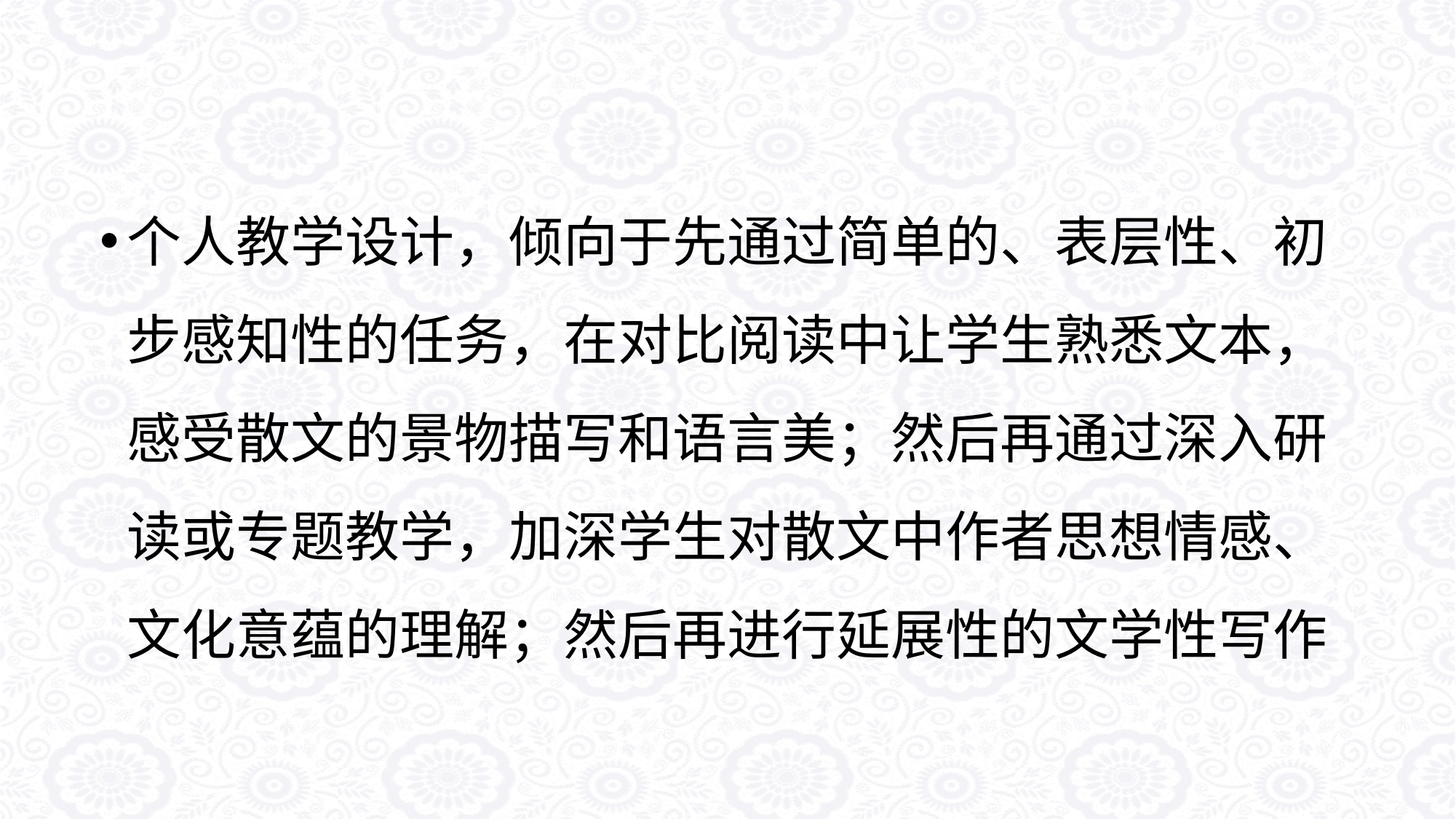

个人教学设计，倾向于先通过简单的、表层性、初步感知性的任务，在对比阅读中让学生熟悉文本，感受散文的景物描写和语言美；然后再通过深入研读或专题教学，加深学生对散文中作者思想情感、文化意蕴的理解；然后再进行延展性的文学性写作